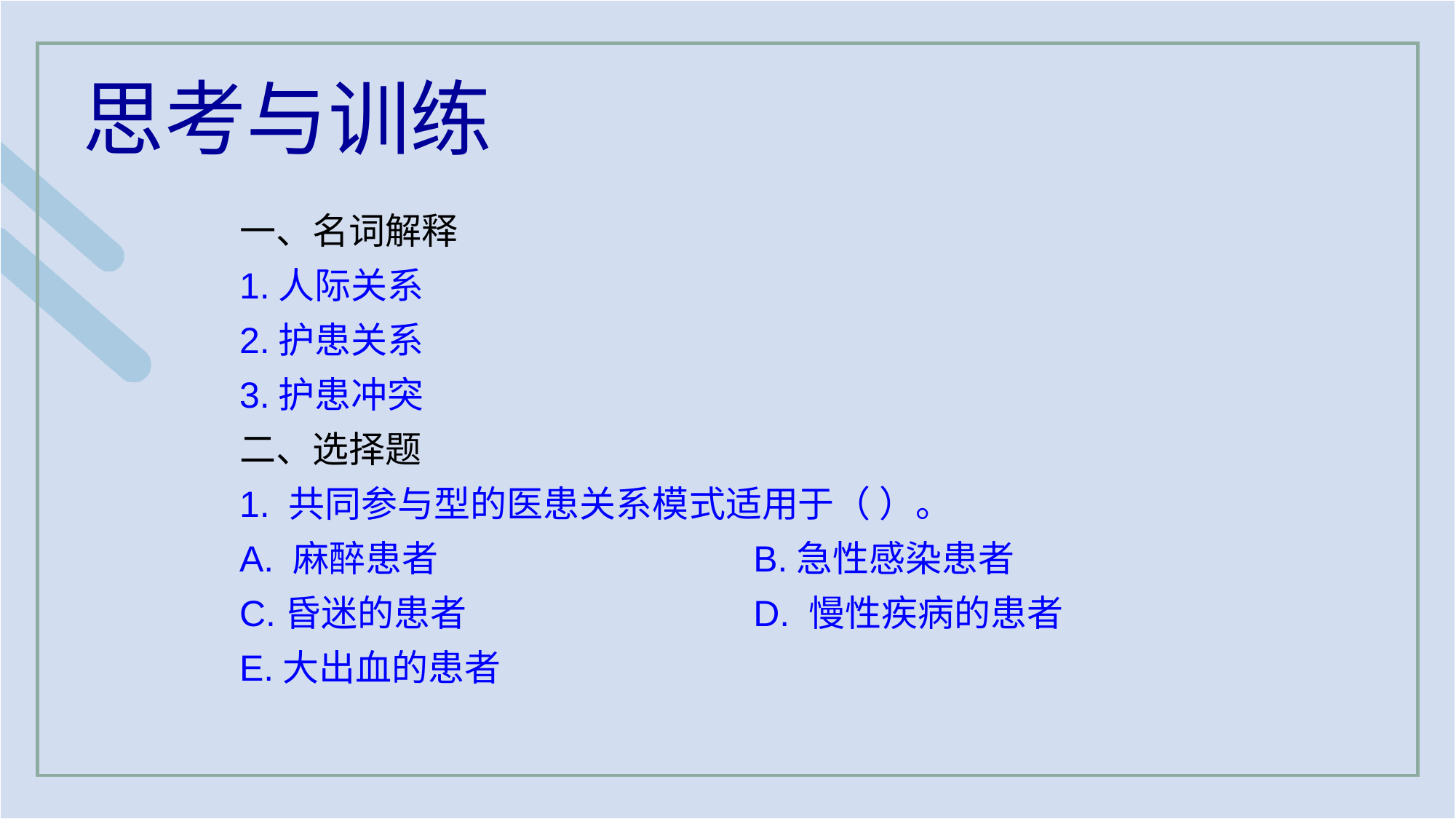

思考与训练
一、名词解释
1.人际关系
2.护患关系
3.护患冲突
二、选择题
1. 共同参与型的医患关系模式适用于（ ）。
A. 麻醉患者 			B.急性感染患者
C.昏迷的患者			D. 慢性疾病的患者
E.大出血的患者